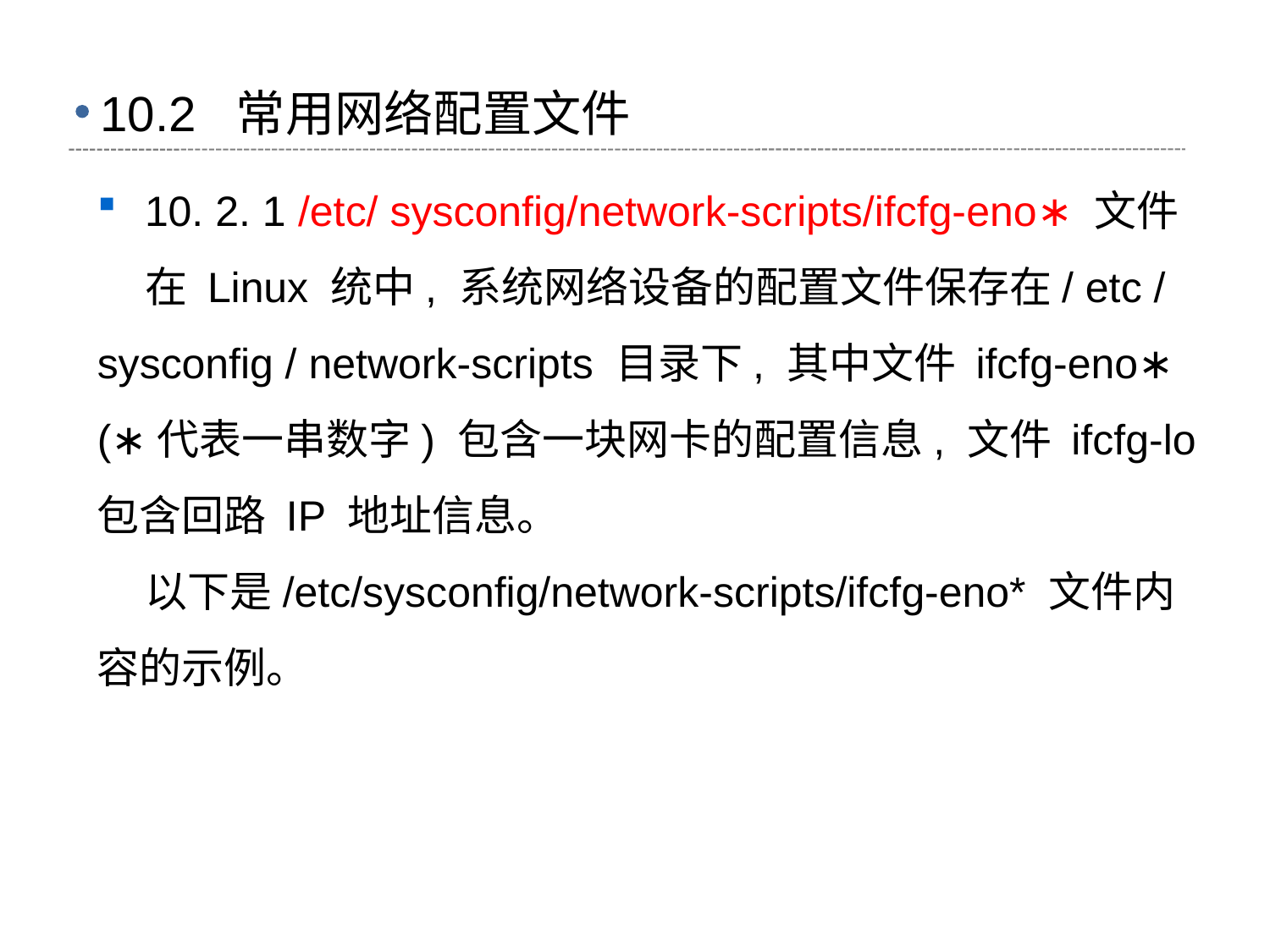

# 10.2  常用网络配置文件

10. 2. 1 /etc/ sysconfig/network-scripts/ifcfg-eno∗ 文件
    在 Linux 统中, 系统网络设备的配置文件保存在/ etc / sysconfig / network-scripts 目录下, 其中文件 ifcfg-eno∗ (∗代表一串数字) 包含一块网卡的配置信息, 文件 ifcfg-lo 包含回路 IP 地址信息。
    以下是/etc/sysconfig/network-scripts/ifcfg-eno* 文件内容的示例。